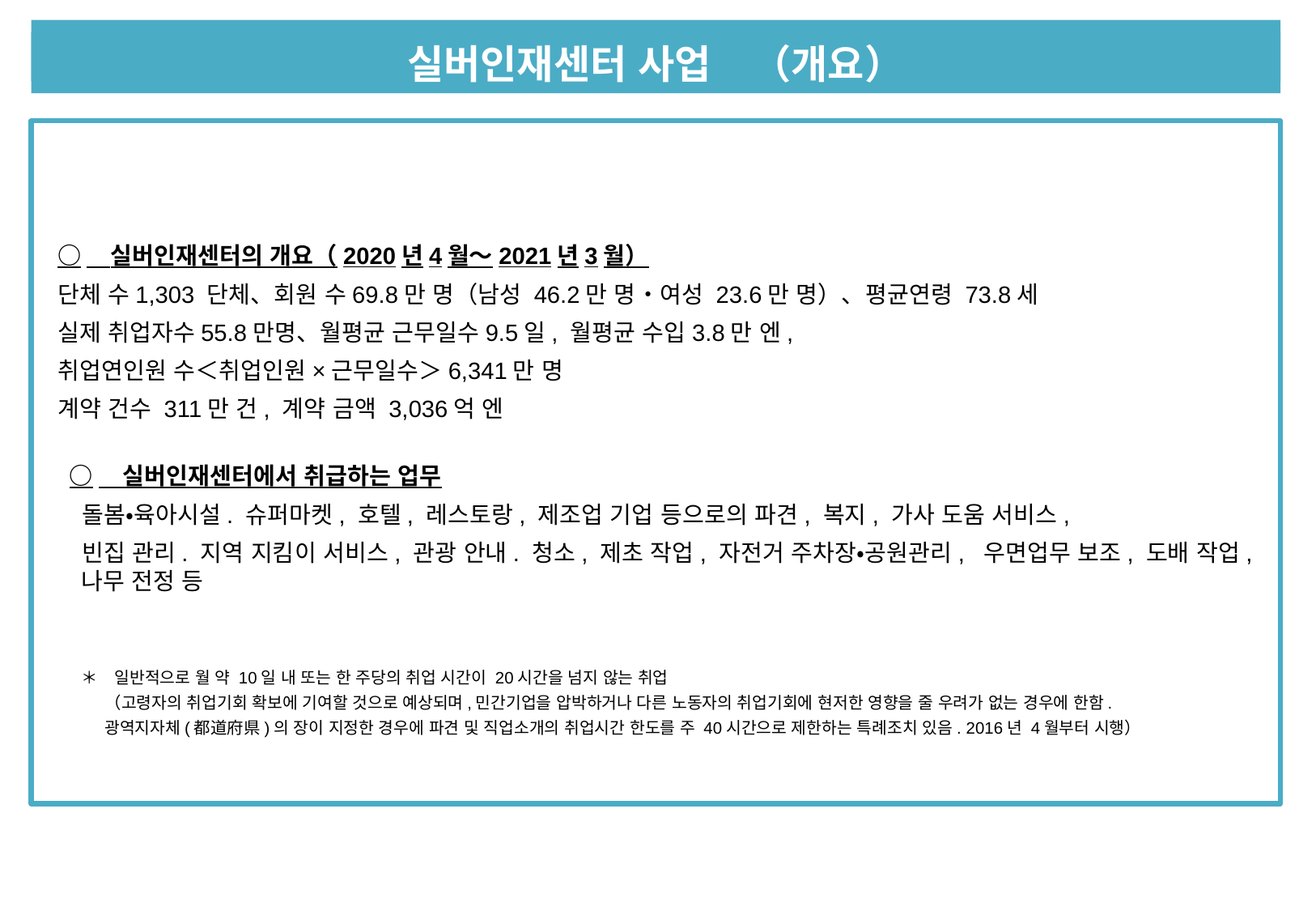

シルバー人材センター事業　（概観）
실버인재센터 사업　（개요）

○　실버인재센터의 개요（2020년4월〜2021년3월）
단체 수1,303 단체、회원 수69.8만 명（남성 46.2만 명・여성 23.6만 명）、평균연령 73.8세
실제 취업자수55.8만명、월평균 근무일수9.5일, 월평균 수입3.8만 엔,
취업연인원 수＜취업인원×근무일수＞6,341만 명
계약 건수 311만 건, 계약 금액 3,036억 엔

○　실버인재센터에서 취급하는 업무
 돌봄・육아시설. 슈퍼마켓, 호텔, 레스토랑, 제조업 기업 등으로의 파견, 복지, 가사 도움 서비스,
 빈집 관리. 지역 지킴이 서비스, 관광 안내. 청소, 제초 작업, 자전거 주차장・공원관리,  우면업무 보조, 도배 작업,나무 전정 등
＊　일반적으로 월 약 10일 내 또는 한 주당의 취업 시간이 20시간을 넘지 않는 취업
（고령자의 취업기회 확보에 기여할 것으로 예상되며,민간기업을 압박하거나 다른 노동자의 취업기회에 현저한 영향을 줄 우려가 없는 경우에 한함.
광역지자체(都道府県)의 장이 지정한 경우에 파견 및 직업소개의 취업시간 한도를 주 40시간으로 제한하는 특례조치 있음. 2016년 4월부터 시행）